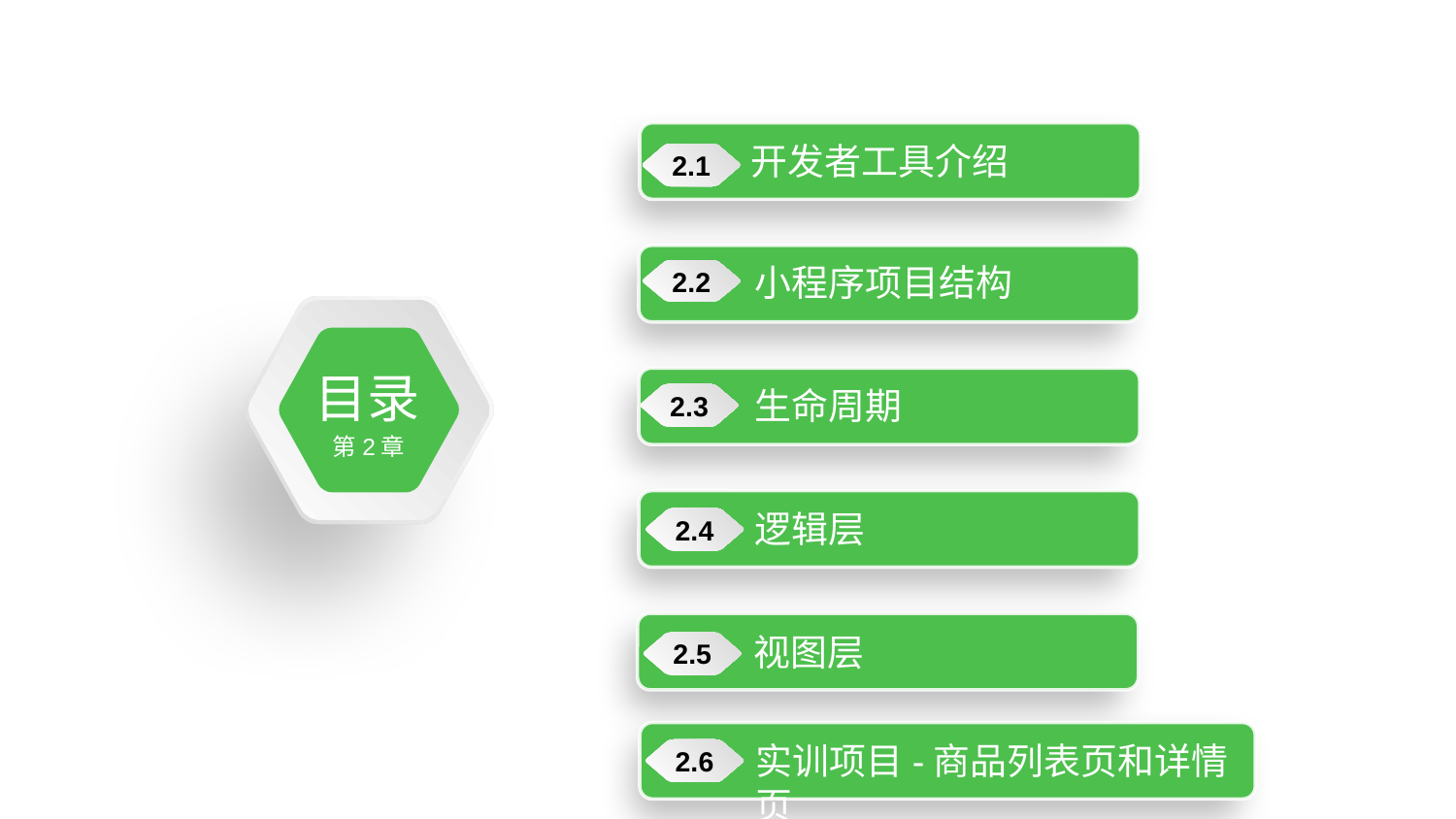

开发者工具介绍
2.1

小程序项目结构
2.2

目录
第2章

生命周期
2.3

逻辑层
2.4

视图层
2.5

实训项目-商品列表页和详情页
2.6